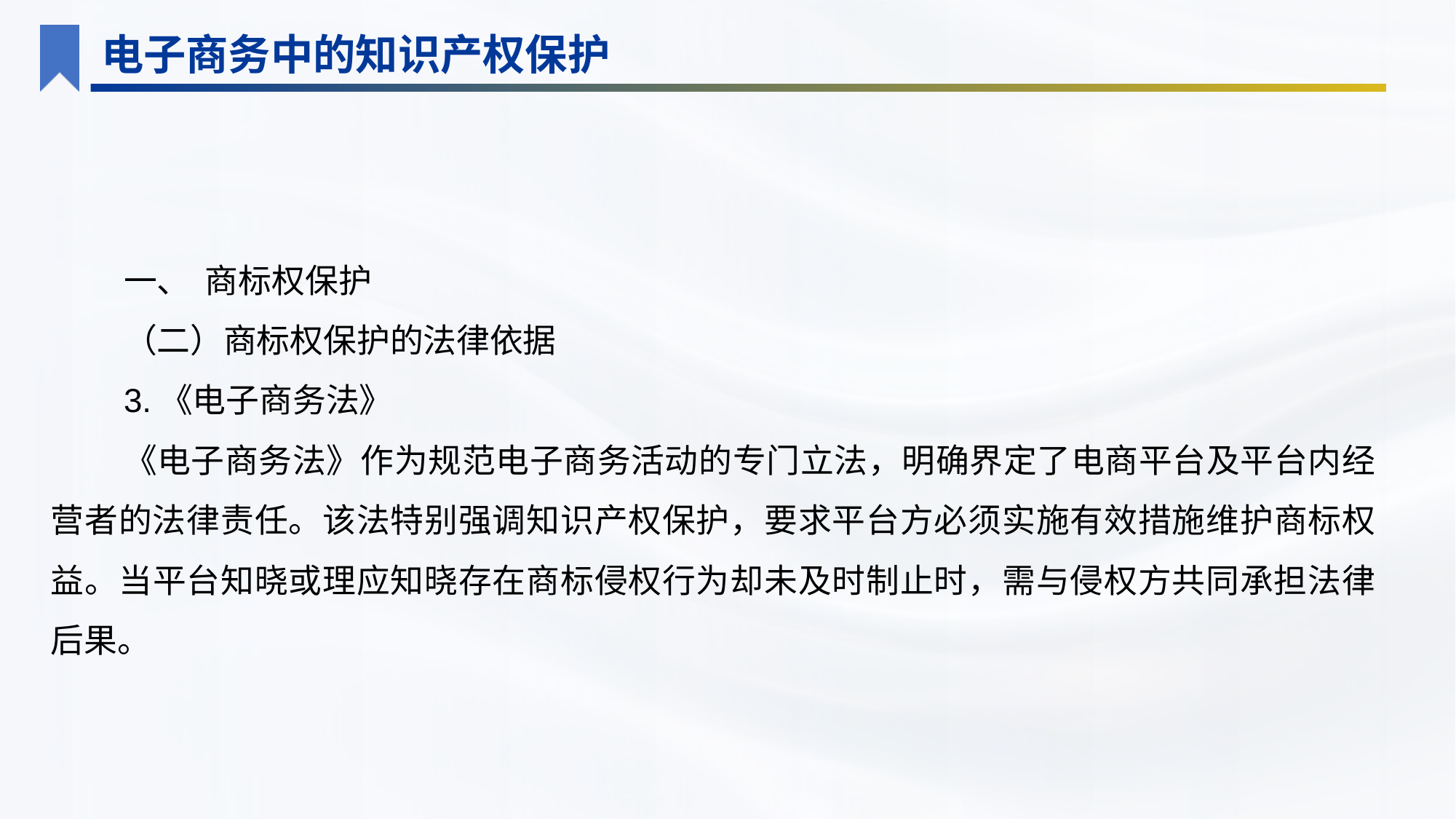

电子商务中的知识产权保护
一、  商标权保护
（二）商标权保护的法律依据
3.《电子商务法》
《电子商务法》作为规范电子商务活动的专门立法，明确界定了电商平台及平台内经营者的法律责任。该法特别强调知识产权保护，要求平台方必须实施有效措施维护商标权益。当平台知晓或理应知晓存在商标侵权行为却未及时制止时，需与侵权方共同承担法律后果。